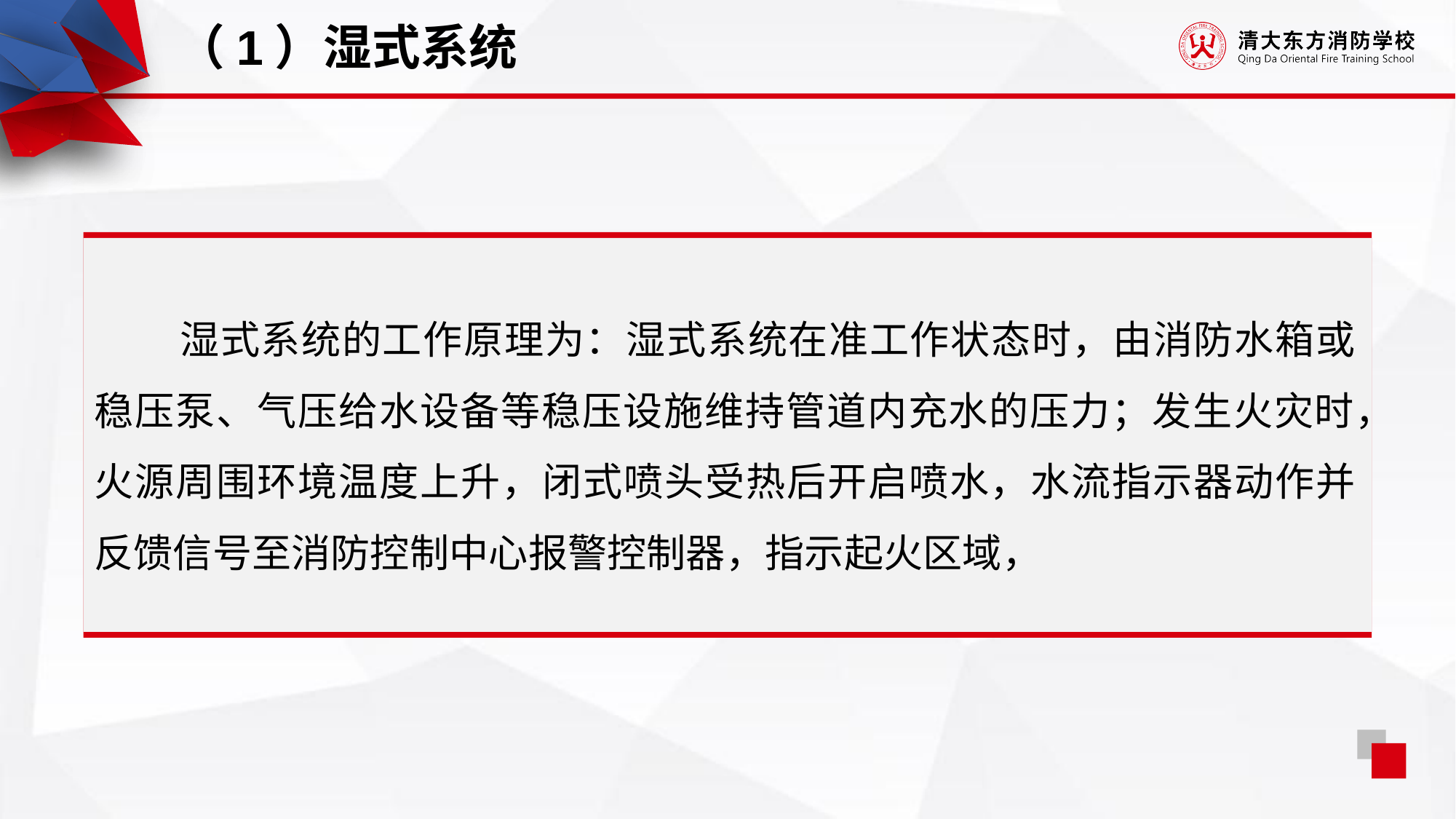

（1）湿式系统

湿式系统的工作原理为：湿式系统在准工作状态时，由消防水箱或稳压泵、气压给水设备等稳压设施维持管道内充水的压力；发生火灾时，火源周围环境温度上升，闭式喷头受热后开启喷水，水流指示器动作并反馈信号至消防控制中心报警控制器，指示起火区域，